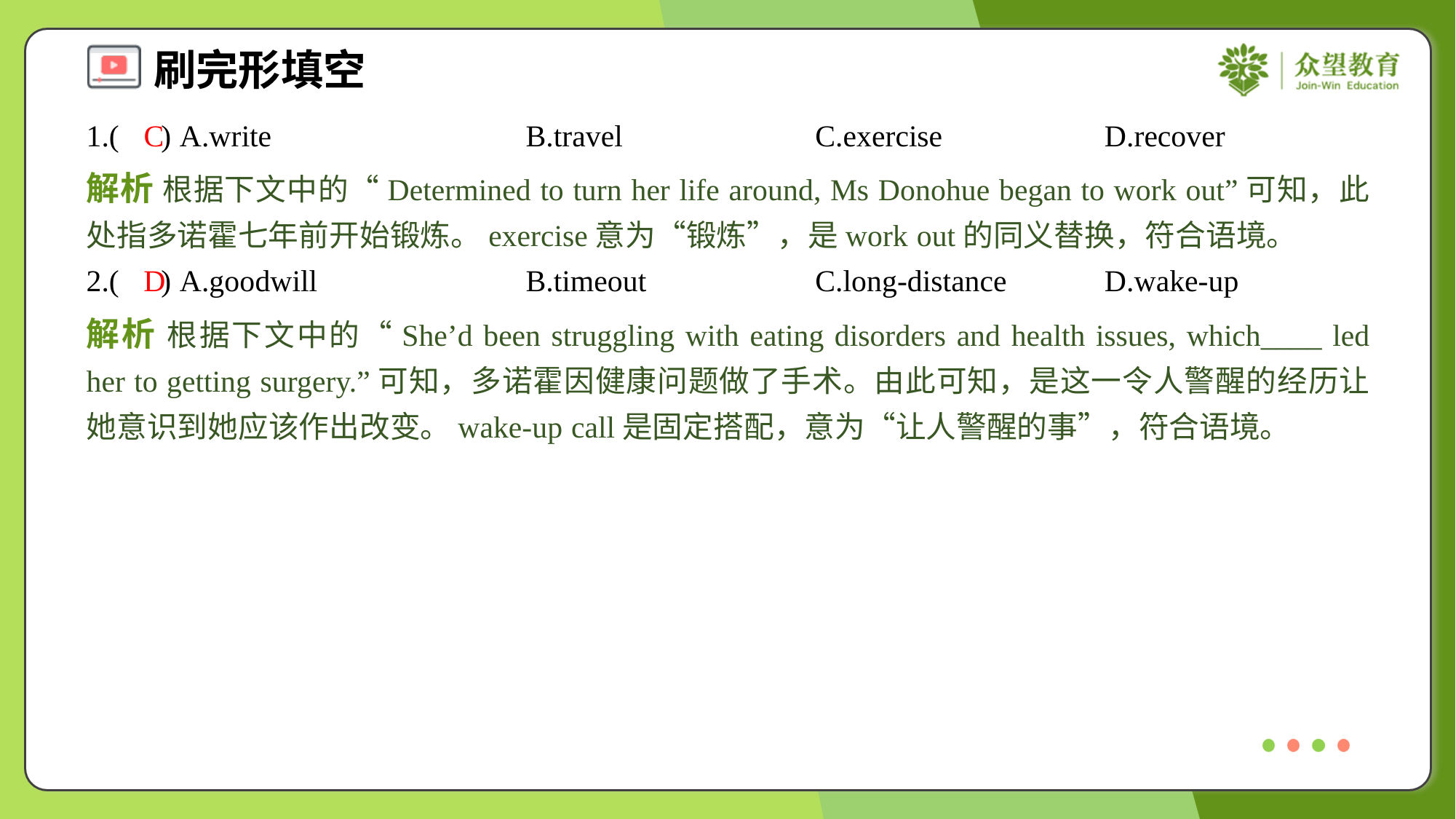

1.(     ) A.write	B.travel	C.exercise	D.recover
C
解析 根据下文中的“Determined to turn her life around, Ms Donohue began to work out”可知，此处指多诺霍七年前开始锻炼。exercise意为“锻炼”，是work out的同义替换，符合语境。
2.(     ) A.goodwill	B.timeout	C.long-distance	D.wake-up
D
解析 根据下文中的“She’d been struggling with eating disorders and health issues, which____ led her to getting surgery.”可知，多诺霍因健康问题做了手术。由此可知，是这一令人警醒的经历让她意识到她应该作出改变。wake-up call是固定搭配，意为“让人警醒的事”，符合语境。